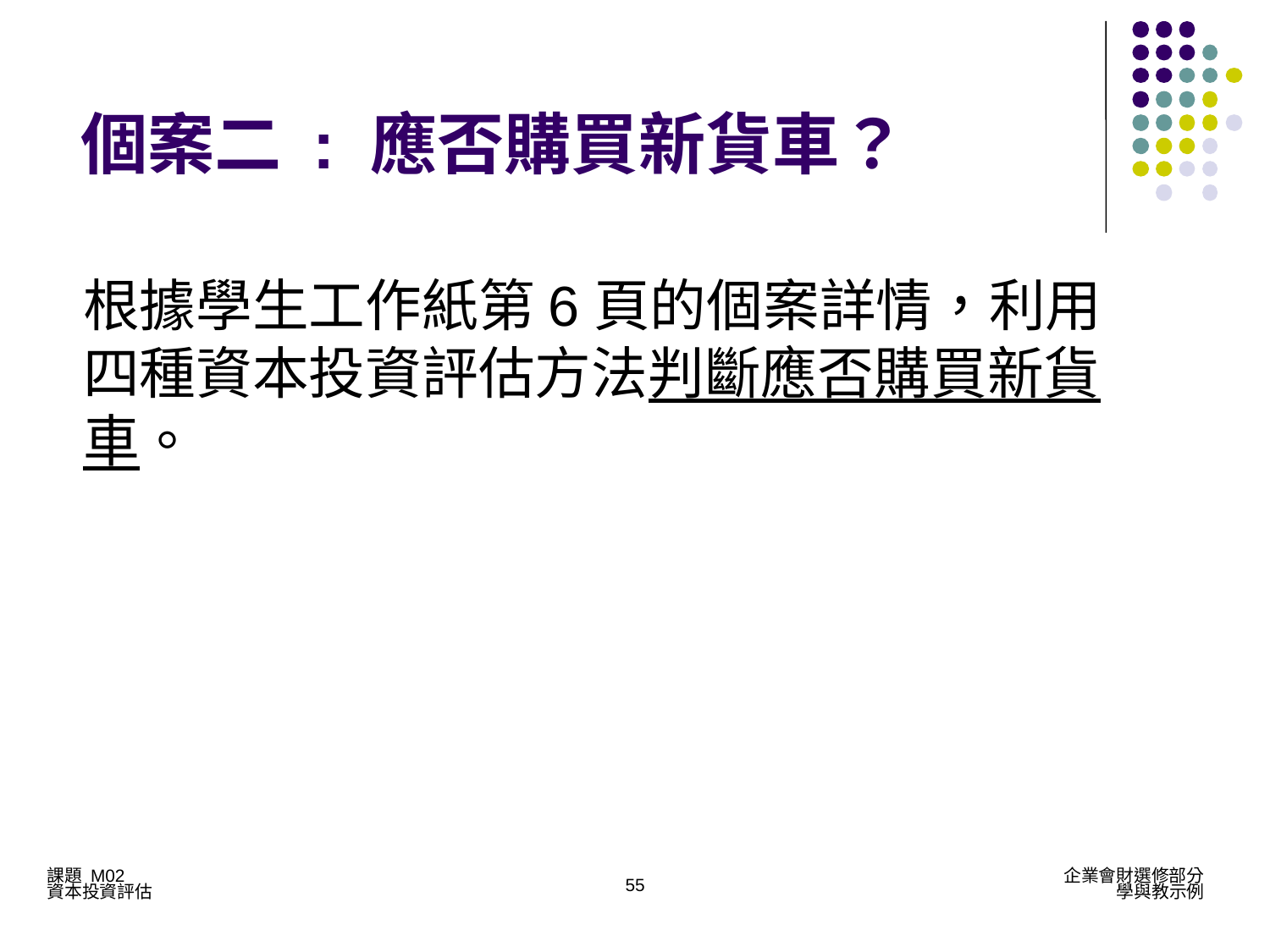

個案二 : 應否購買新貨車？
根據學生工作紙第6頁的個案詳情，利用四種資本投資評估方法判斷應否購買新貨車。

55